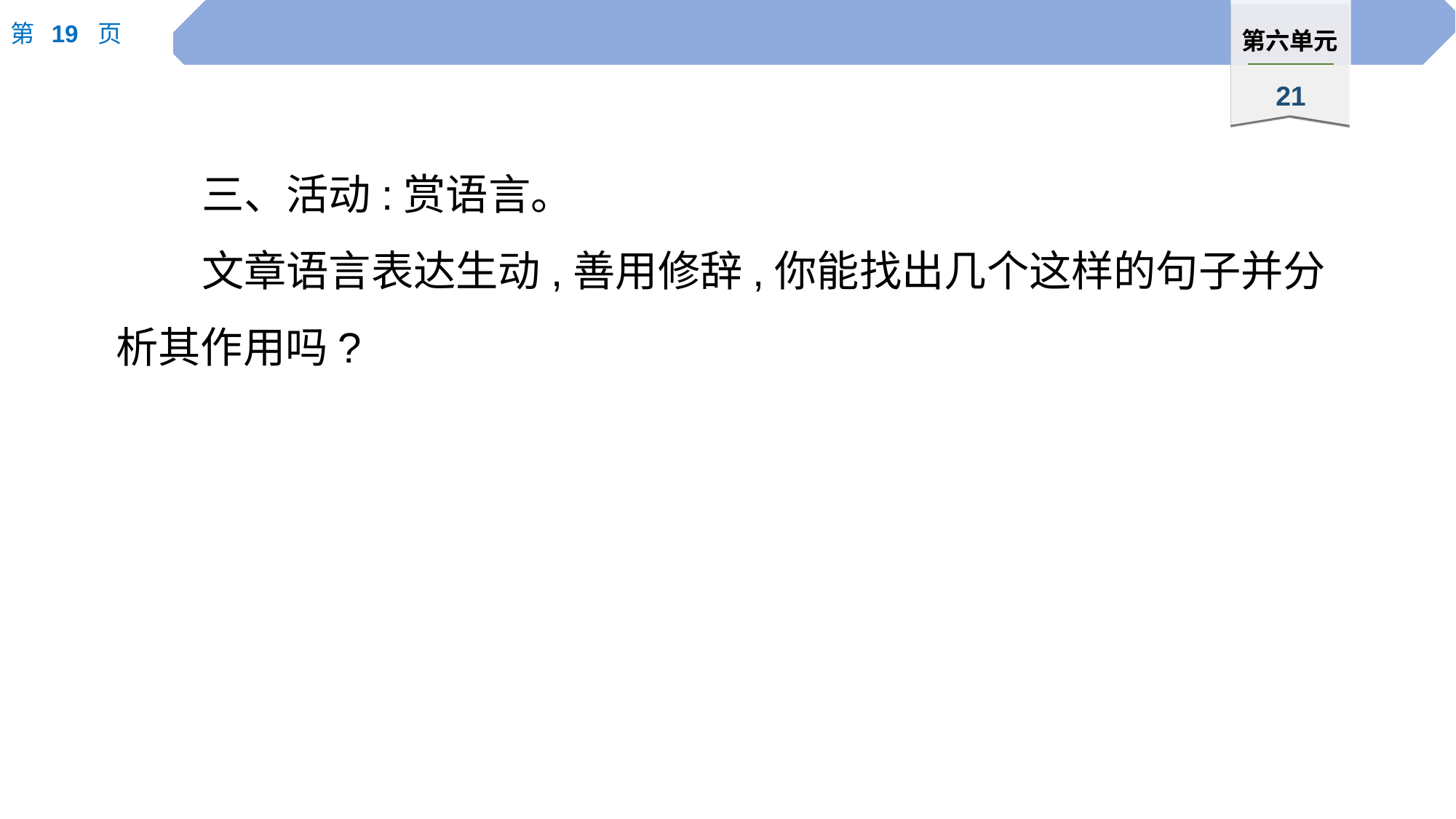

三、活动:赏语言。
文章语言表达生动,善用修辞,你能找出几个这样的句子并分析其作用吗?